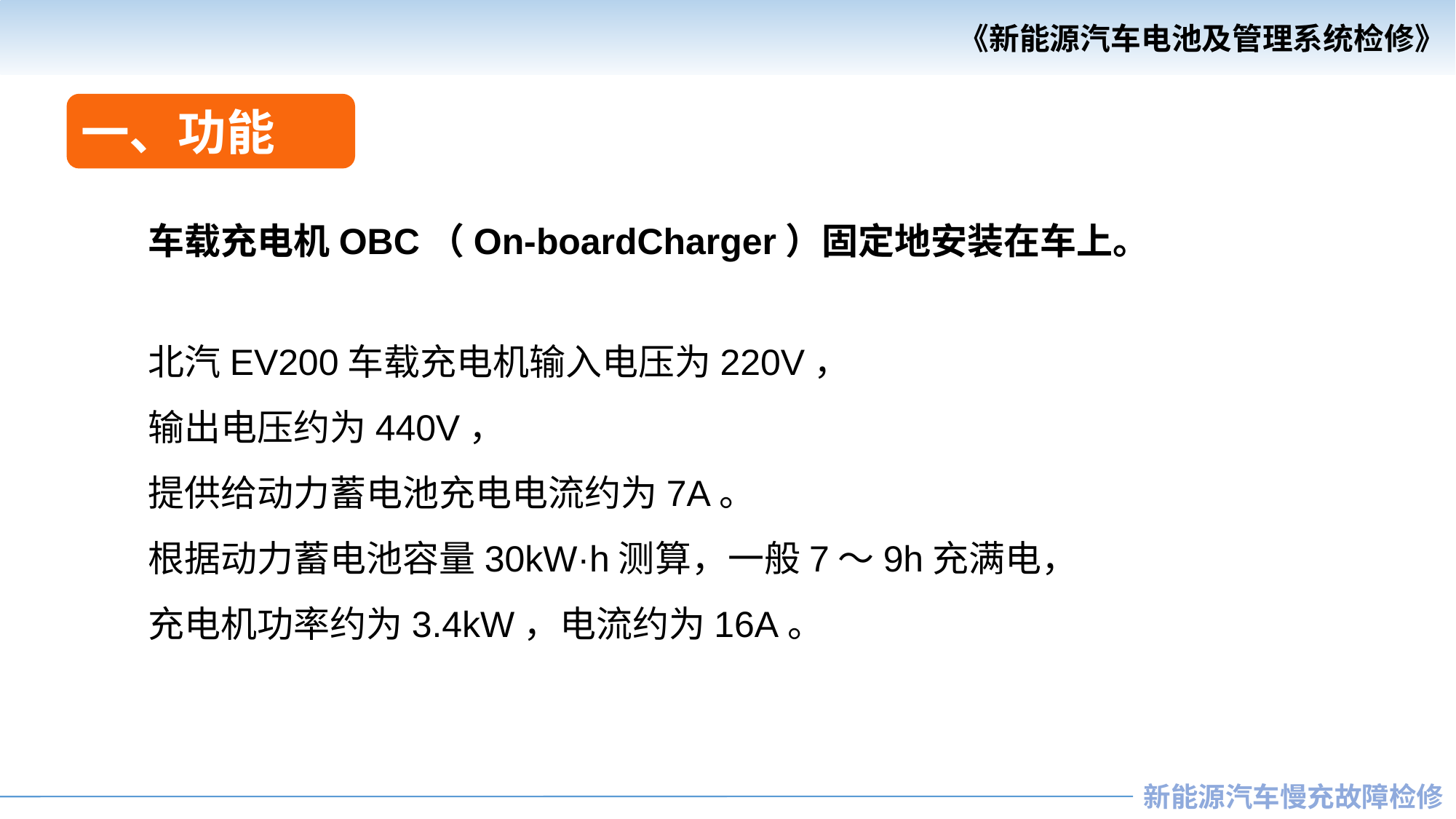

一、功能
车载充电机OBC（On-boardCharger）固定地安装在车上。
北汽EV200车载充电机输入电压为220V，
输出电压约为440V，
提供给动力蓄电池充电电流约为7A。
根据动力蓄电池容量30kW·h测算，一般7～9h充满电，
充电机功率约为3.4kW，电流约为16A。